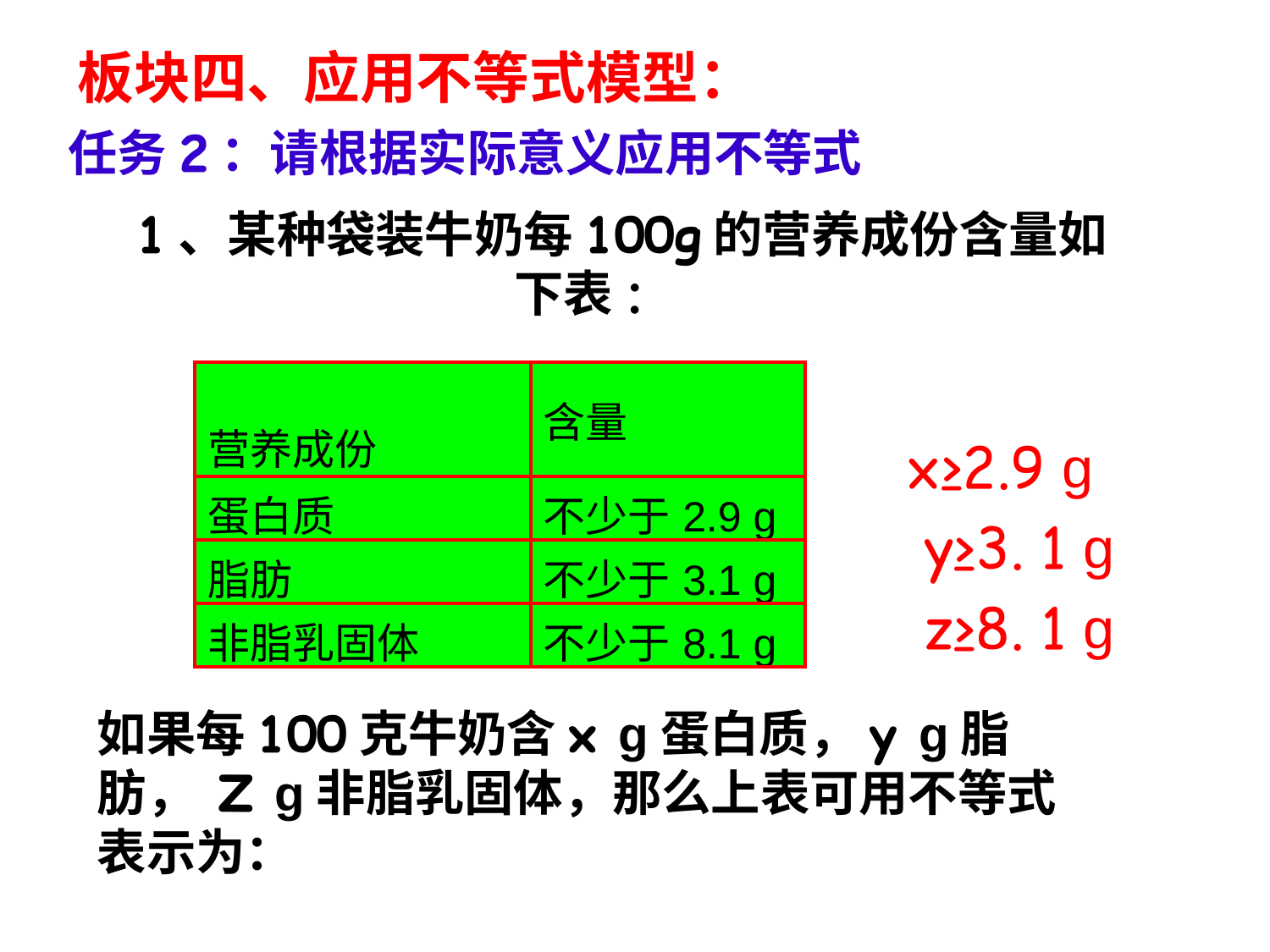

板块四、应用不等式模型：
任务2：请根据实际意义应用不等式
1、某种袋装牛奶每100g的营养成份含量如下表:
| 营养成份 | 含量 |
| --- | --- |
| 蛋白质 | 不少于2.9 g |
| 脂肪 | 不少于3.1 g |
| 非脂乳固体 | 不少于8.1 g |
x≥2.9 g
y≥3. 1 g
z≥8. 1 g
如果每100克牛奶含x g蛋白质，y g脂肪， Z g非脂乳固体，那么上表可用不等式表示为：